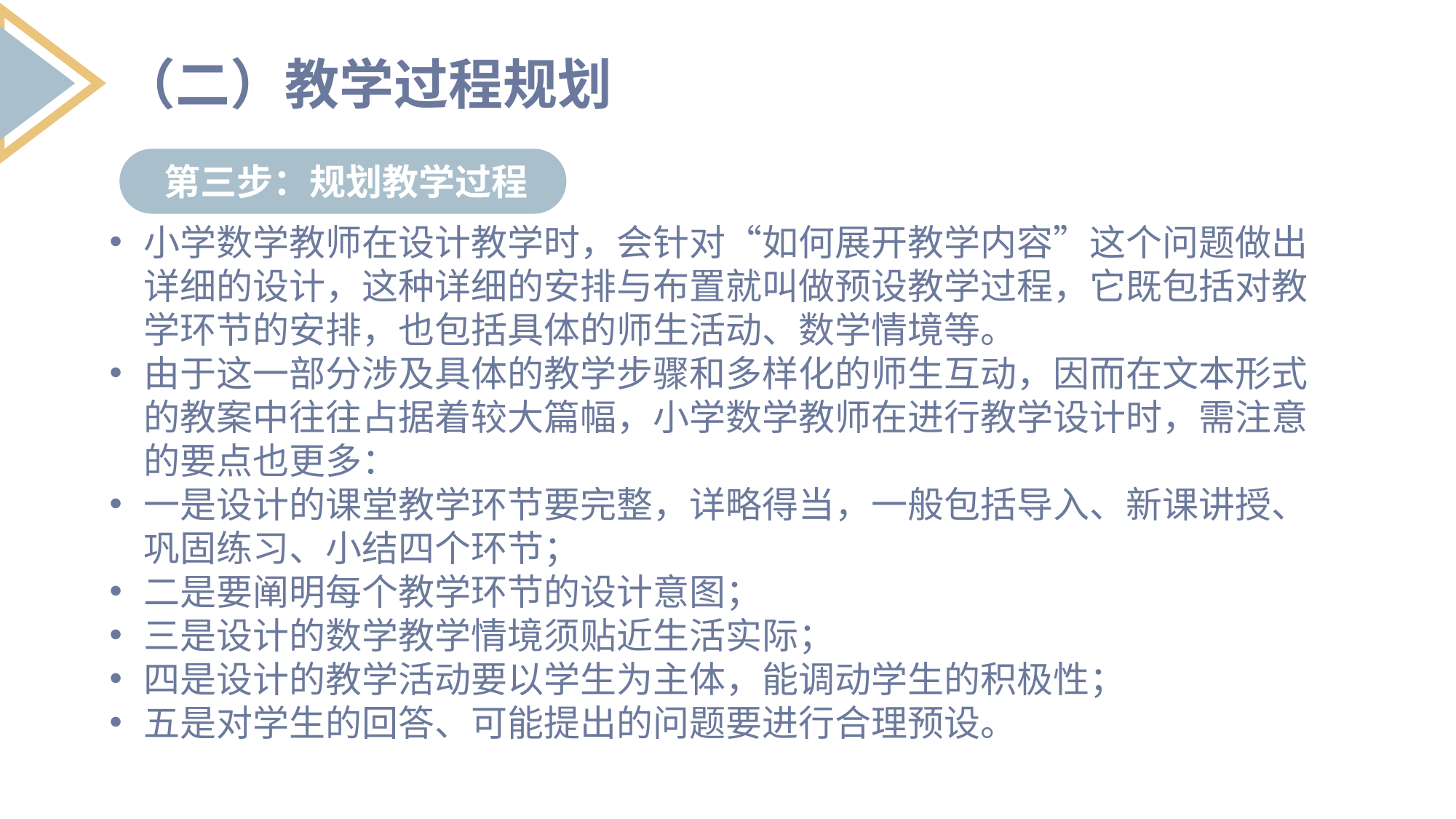

（二）教学过程规划

第三步：规划教学过程

小学数学教师在设计教学时，会针对“如何展开教学内容”这个问题做出详细的设计，这种详细的安排与布置就叫做预设教学过程，它既包括对教学环节的安排，也包括具体的师生活动、数学情境等。
由于这一部分涉及具体的教学步骤和多样化的师生互动，因而在文本形式的教案中往往占据着较大篇幅，小学数学教师在进行教学设计时，需注意的要点也更多：
一是设计的课堂教学环节要完整，详略得当，一般包括导入、新课讲授、巩固练习、小结四个环节；
二是要阐明每个教学环节的设计意图；
三是设计的数学教学情境须贴近生活实际；
四是设计的教学活动要以学生为主体，能调动学生的积极性；
五是对学生的回答、可能提出的问题要进行合理预设。
列出要点